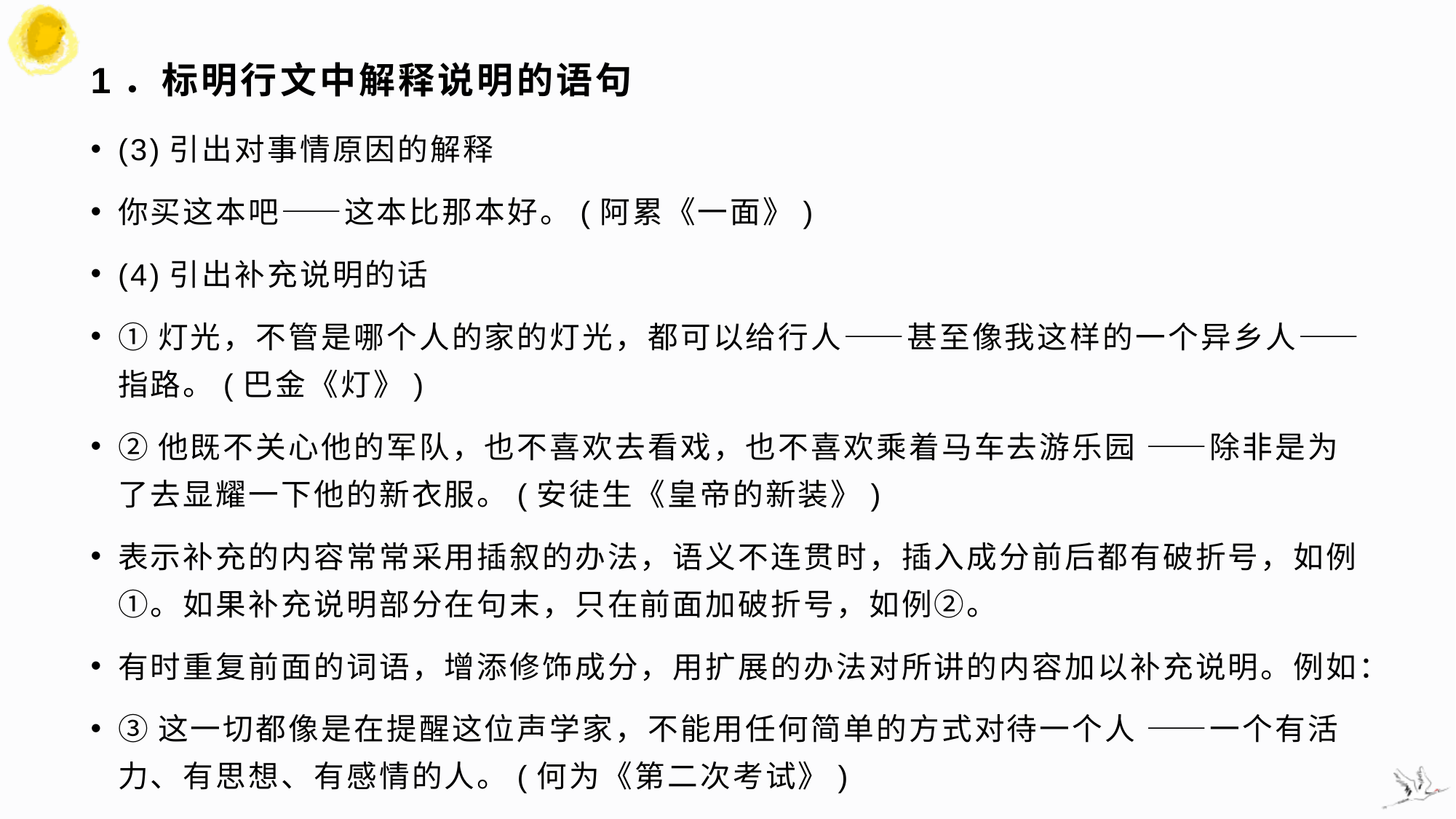

# 1．标明行文中解释说明的语句
(3)引出对事情原因的解释
你买这本吧——这本比那本好。(阿累《一面》)
(4)引出补充说明的话
①灯光，不管是哪个人的家的灯光，都可以给行人——甚至像我这样的一个异乡人——指路。(巴金《灯》)
②他既不关心他的军队，也不喜欢去看戏，也不喜欢乘着马车去游乐园 ——除非是为了去显耀一下他的新衣服。(安徒生《皇帝的新装》)
表示补充的内容常常采用插叙的办法，语义不连贯时，插入成分前后都有破折号，如例①。如果补充说明部分在句末，只在前面加破折号，如例②。
有时重复前面的词语，增添修饰成分，用扩展的办法对所讲的内容加以补充说明。例如：
③这一切都像是在提醒这位声学家，不能用任何简单的方式对待一个人 ——一个有活力、有思想、有感情的人。(何为《第二次考试》)